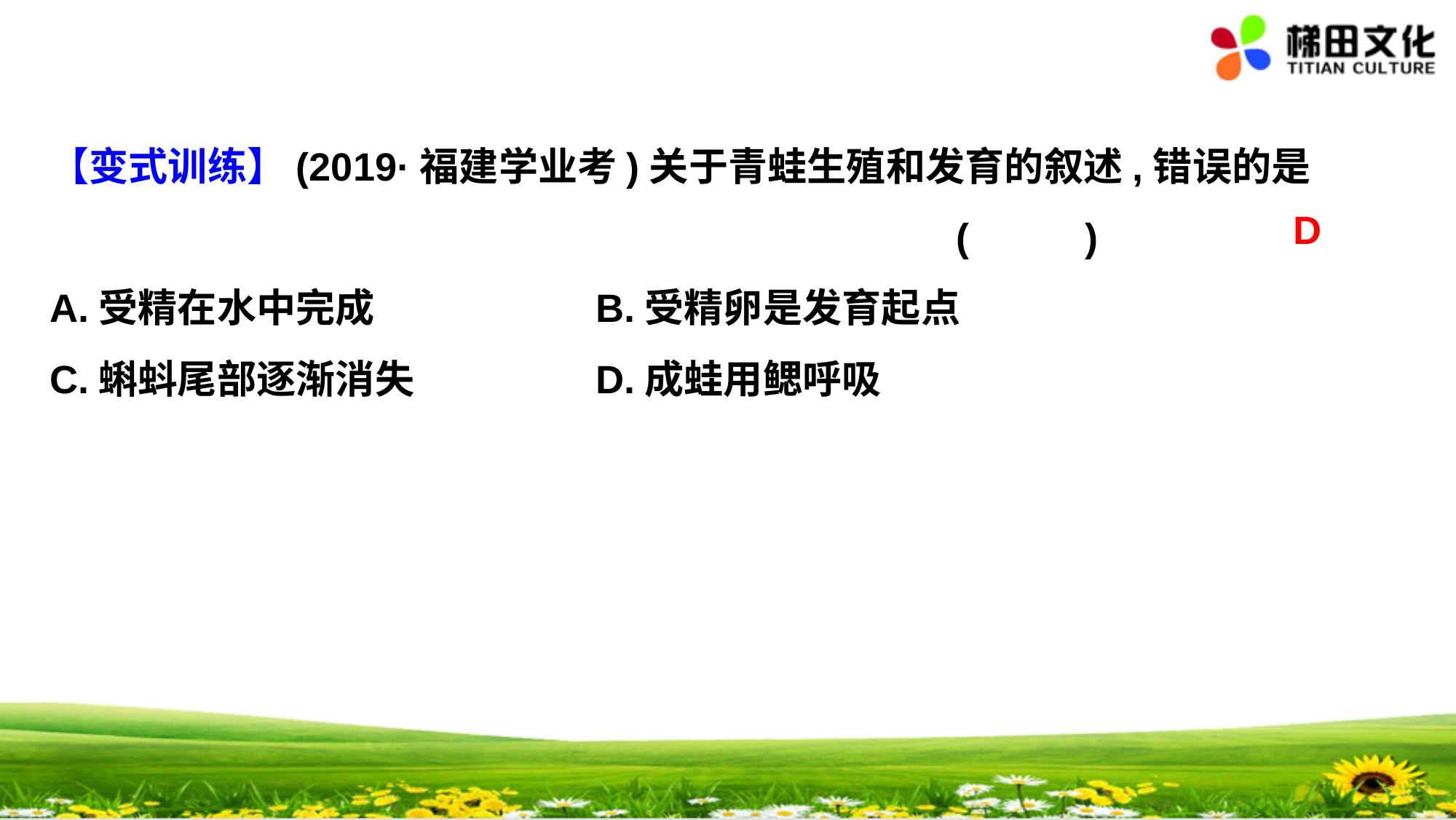

【变式训练】(2019·福建学业考)关于青蛙生殖和发育的叙述,错误的是
								   (　  　)
A.受精在水中完成　　　　	B.受精卵是发育起点
C.蝌蚪尾部逐渐消失		D.成蛙用鳃呼吸
D